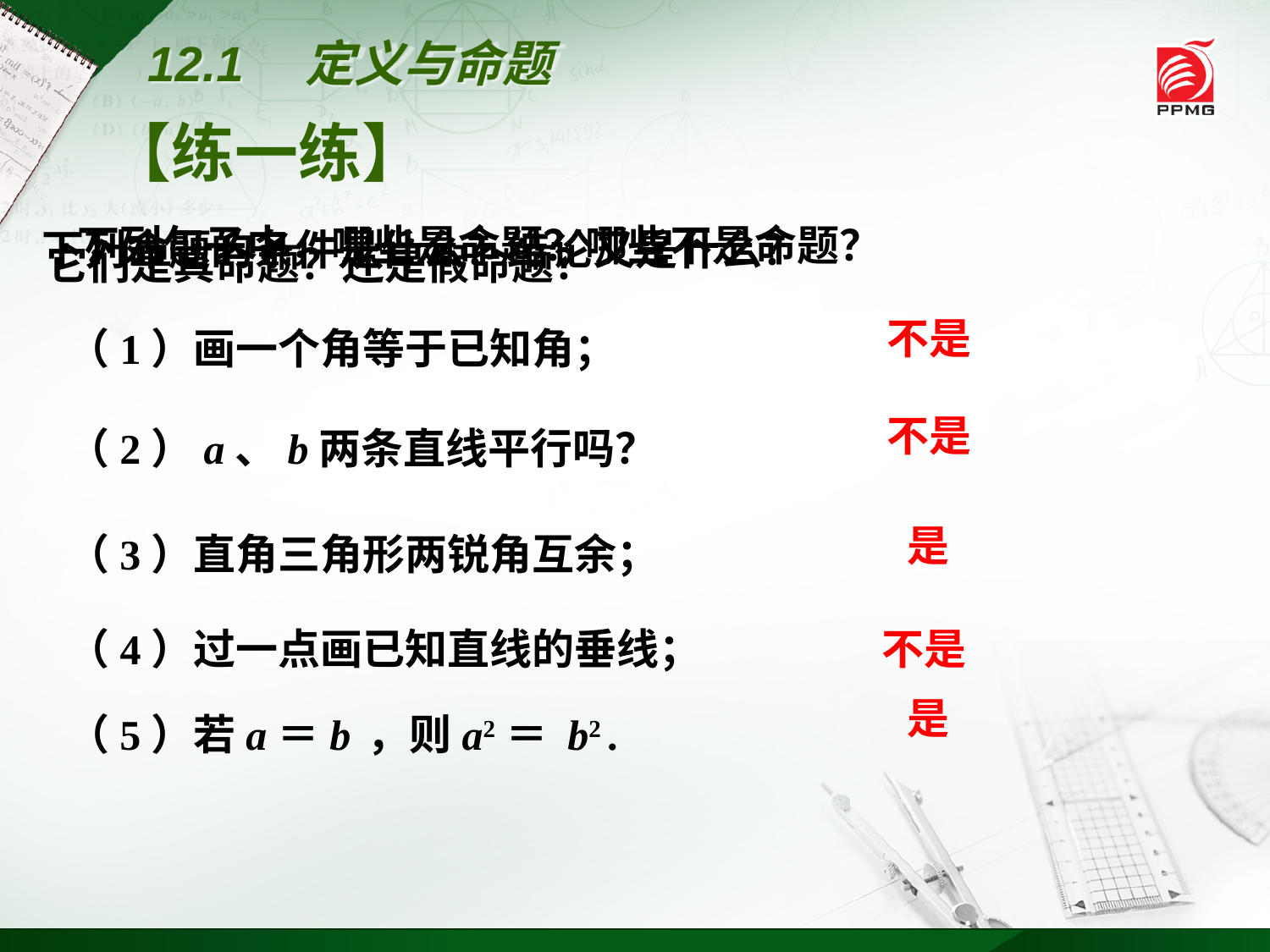

12.1　定义与命题
【练一练】
下列句子中，哪些是命题？哪些不是命题？
　　下列命题的条件是什么？结论又是什么？
　　它们是真命题？还是假命题？
不是
（1）画一个角等于已知角；
不是
（2）a、b两条直线平行吗？
是
（3）直角三角形两锐角互余；

（4）过一点画已知直线的垂线；
不是
（5）若a＝b ，则a2＝ b2 .
是